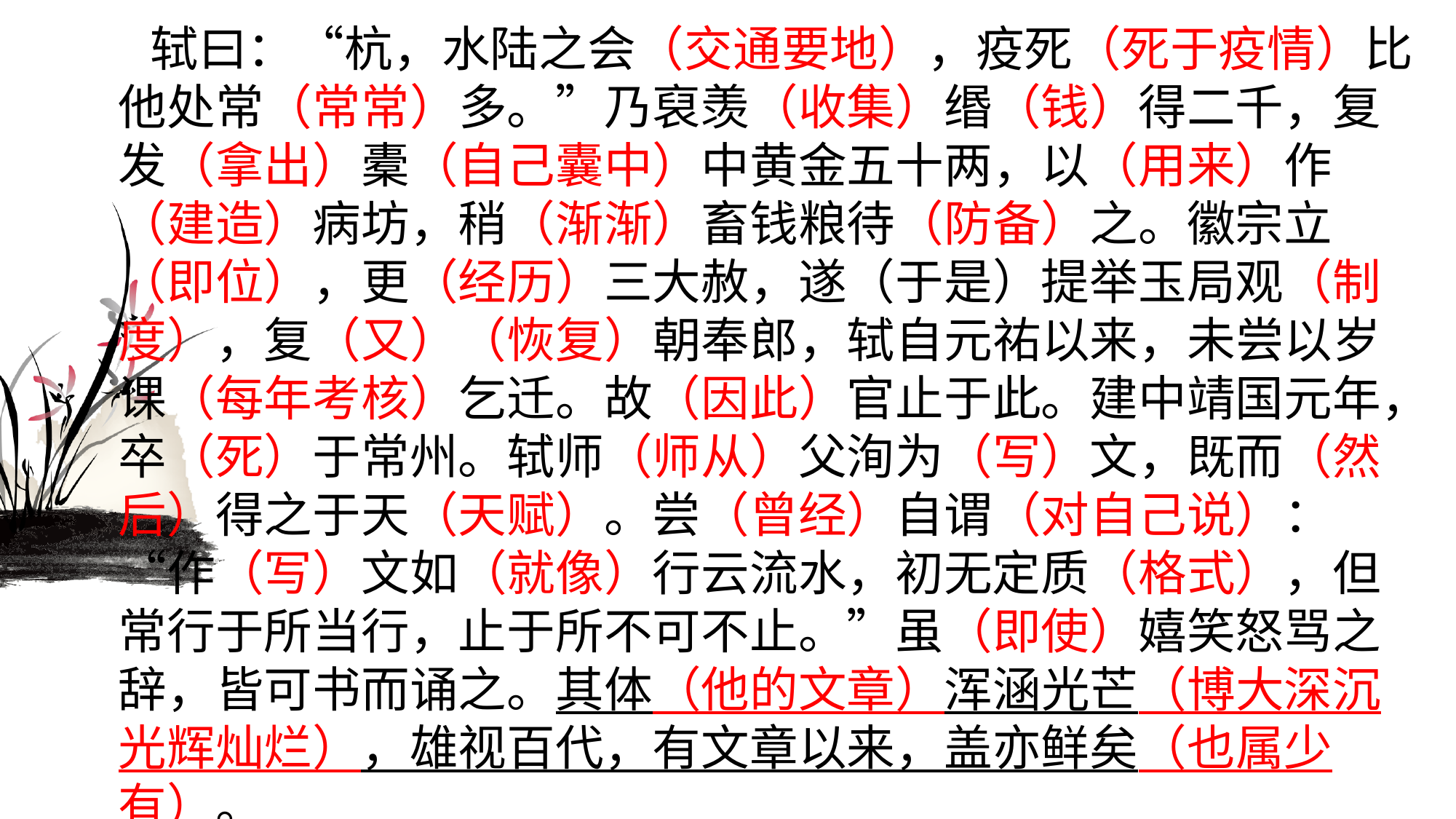

轼曰：“杭，水陆之会（交通要地），疫死（死于疫情）比他处常（常常）多。”乃裒羡（收集）缗（钱）得二千，复发（拿出）橐（自己囊中）中黄金五十两，以（用来）作（建造）病坊，稍（渐渐）畜钱粮待（防备）之。徽宗立（即位），更（经历）三大赦，遂（于是）提举玉局观（制度），复（又）（恢复）朝奉郎，轼自元祐以来，未尝以岁课（每年考核）乞迁。故（因此）官止于此。建中靖国元年，卒（死）于常州。轼师（师从）父洵为（写）文，既而（然后）得之于天（天赋）。尝（曾经）自谓（对自己说）：“作（写）文如（就像）行云流水，初无定质（格式），但常行于所当行，止于所不可不止。”虽（即使）嬉笑怒骂之辞，皆可书而诵之。其体（他的文章）浑涵光芒（博大深沉光辉灿烂），雄视百代，有文章以来，盖亦鲜矣（也属少有）。